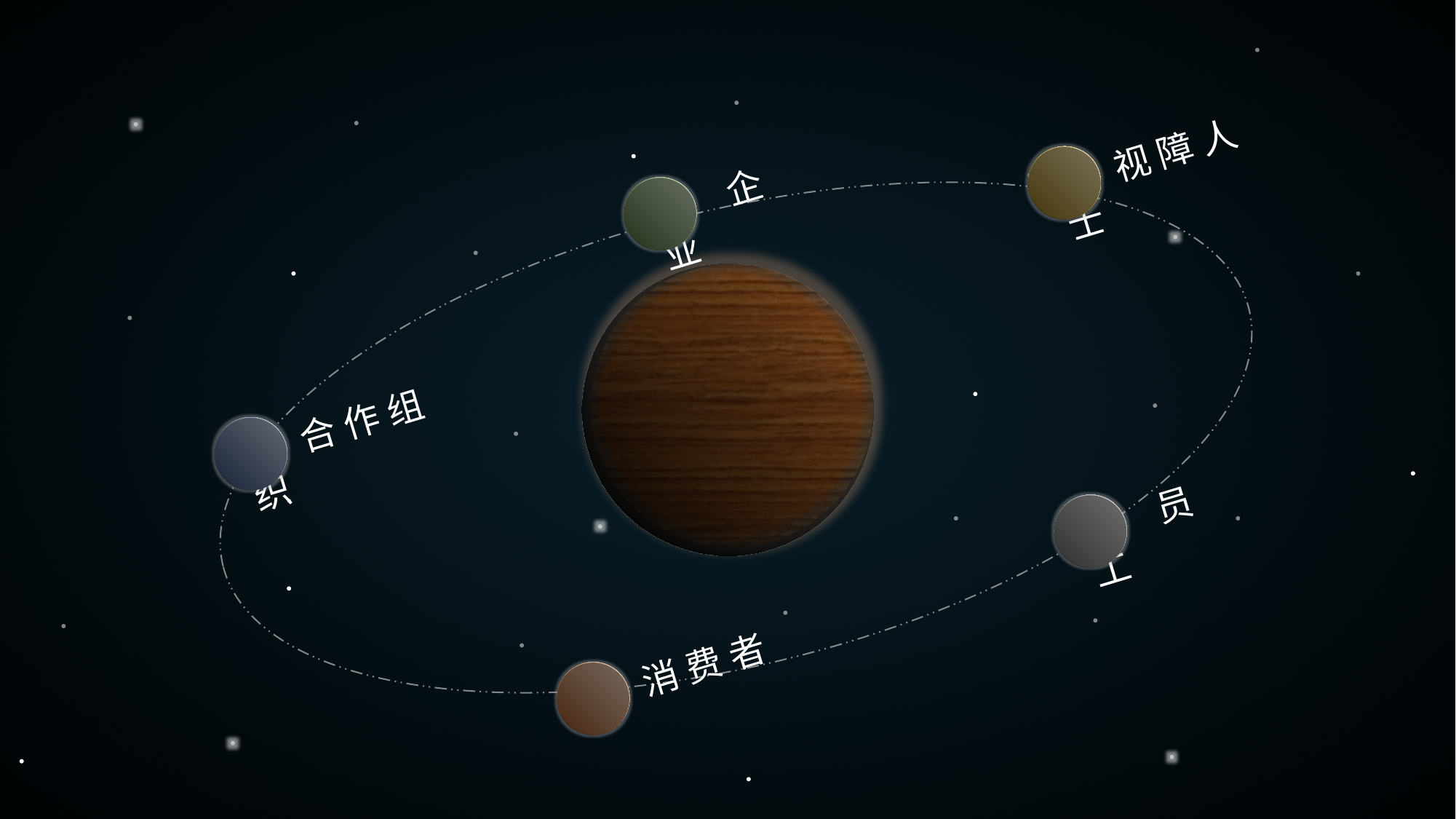

视障人士

    企 业

   合作组织

    员 工

   消费者